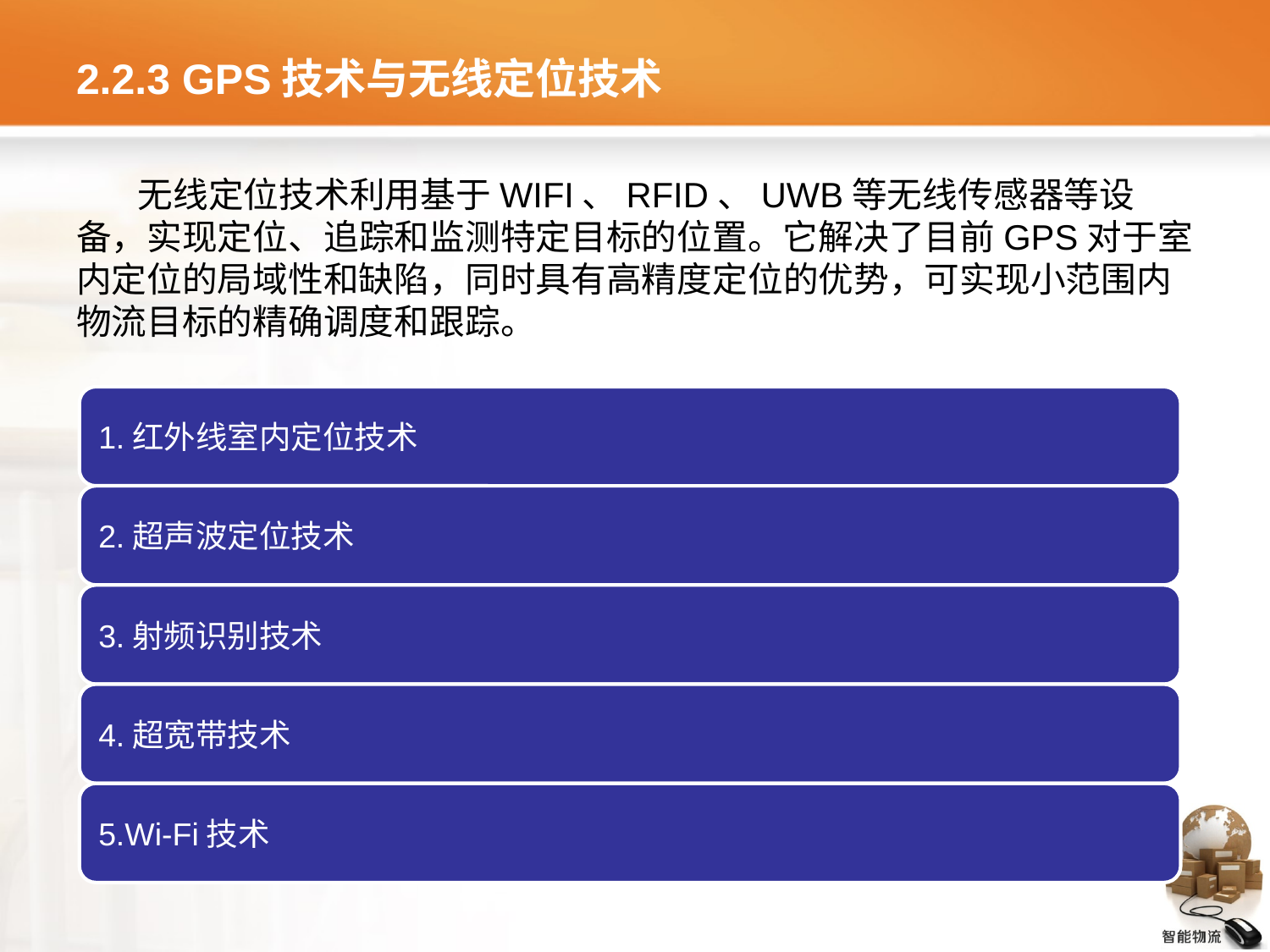

# 2.2.3 GPS技术与无线定位技术
无线定位技术利用基于WIFI、RFID、UWB等无线传感器等设备，实现定位、追踪和监测特定目标的位置。它解决了目前GPS对于室内定位的局域性和缺陷，同时具有高精度定位的优势，可实现小范围内物流目标的精确调度和跟踪。

1.红外线室内定位技术
2.超声波定位技术
3.射频识别技术
5.Wi-Fi技术
4.超宽带技术